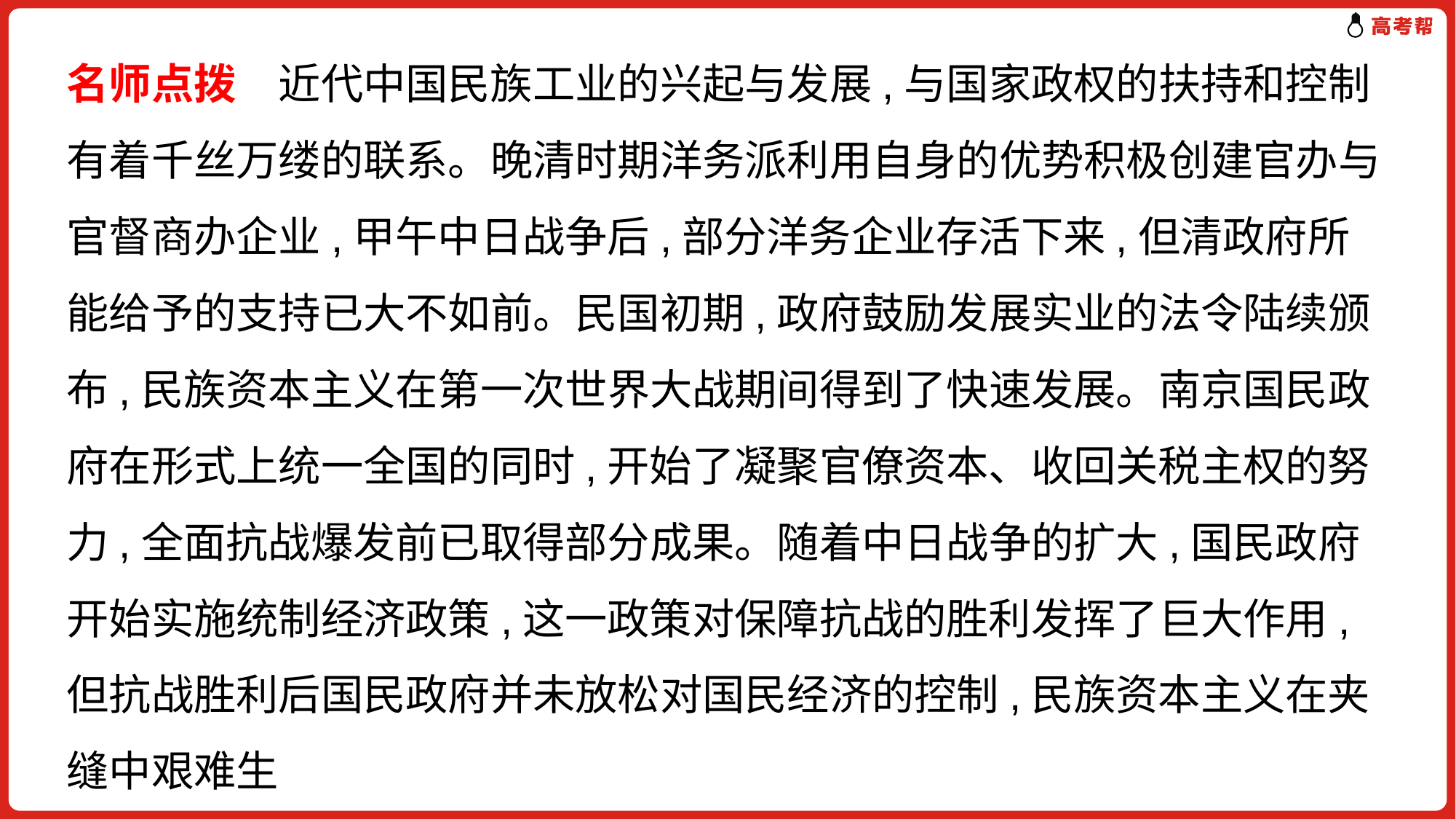

名师点拨　近代中国民族工业的兴起与发展,与国家政权的扶持和控制有着千丝万缕的联系。晚清时期洋务派利用自身的优势积极创建官办与官督商办企业,甲午中日战争后,部分洋务企业存活下来,但清政府所能给予的支持已大不如前。民国初期,政府鼓励发展实业的法令陆续颁布,民族资本主义在第一次世界大战期间得到了快速发展。南京国民政府在形式上统一全国的同时,开始了凝聚官僚资本、收回关税主权的努力,全面抗战爆发前已取得部分成果。随着中日战争的扩大,国民政府开始实施统制经济政策,这一政策对保障抗战的胜利发挥了巨大作用,但抗战胜利后国民政府并未放松对国民经济的控制,民族资本主义在夹缝中艰难生